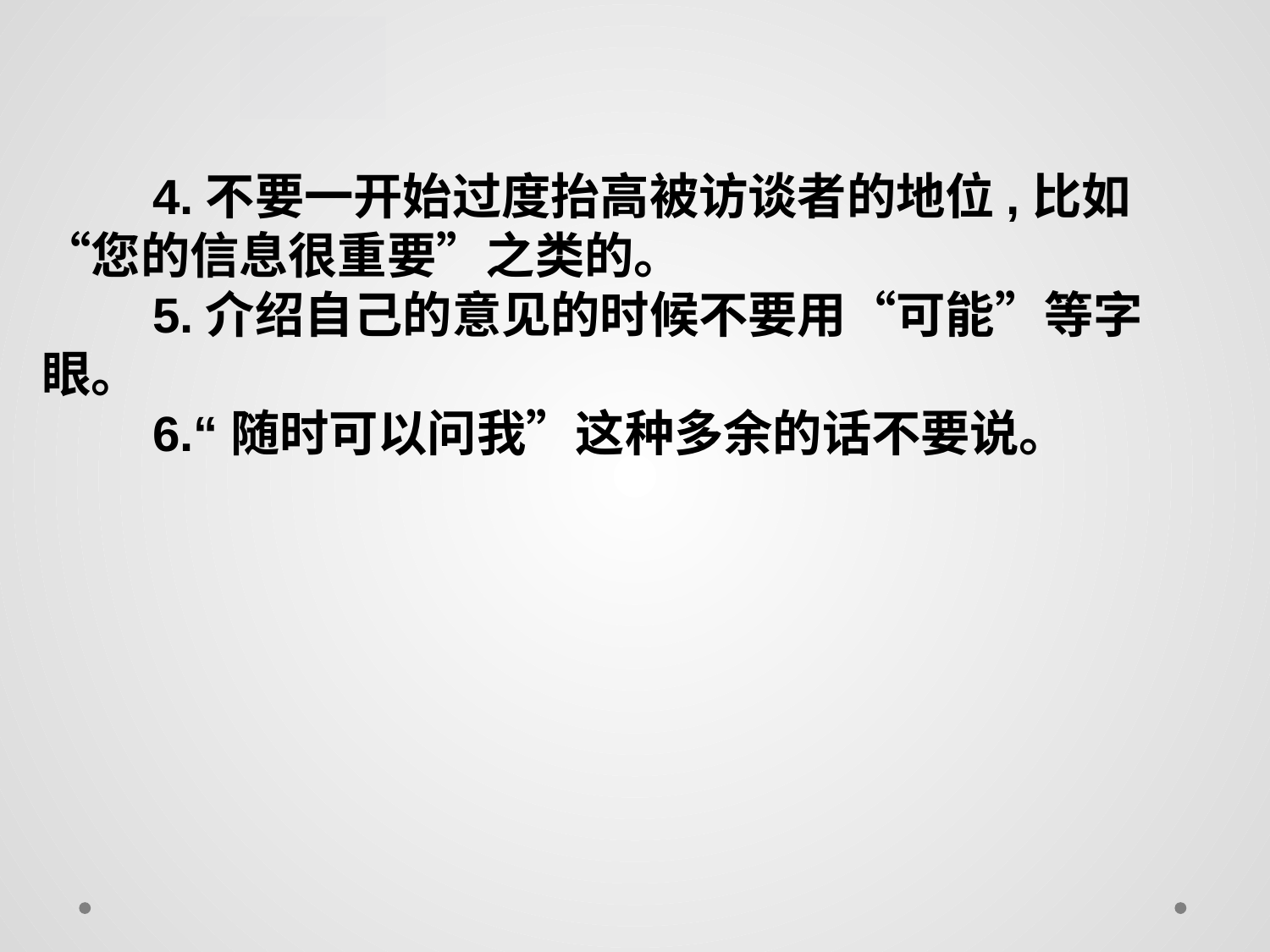

4.不要一开始过度抬高被访谈者的地位,比如“您的信息很重要”之类的。
　　5.介绍自己的意见的时候不要用“可能”等字眼。
　　6.“随时可以问我”这种多余的话不要说。